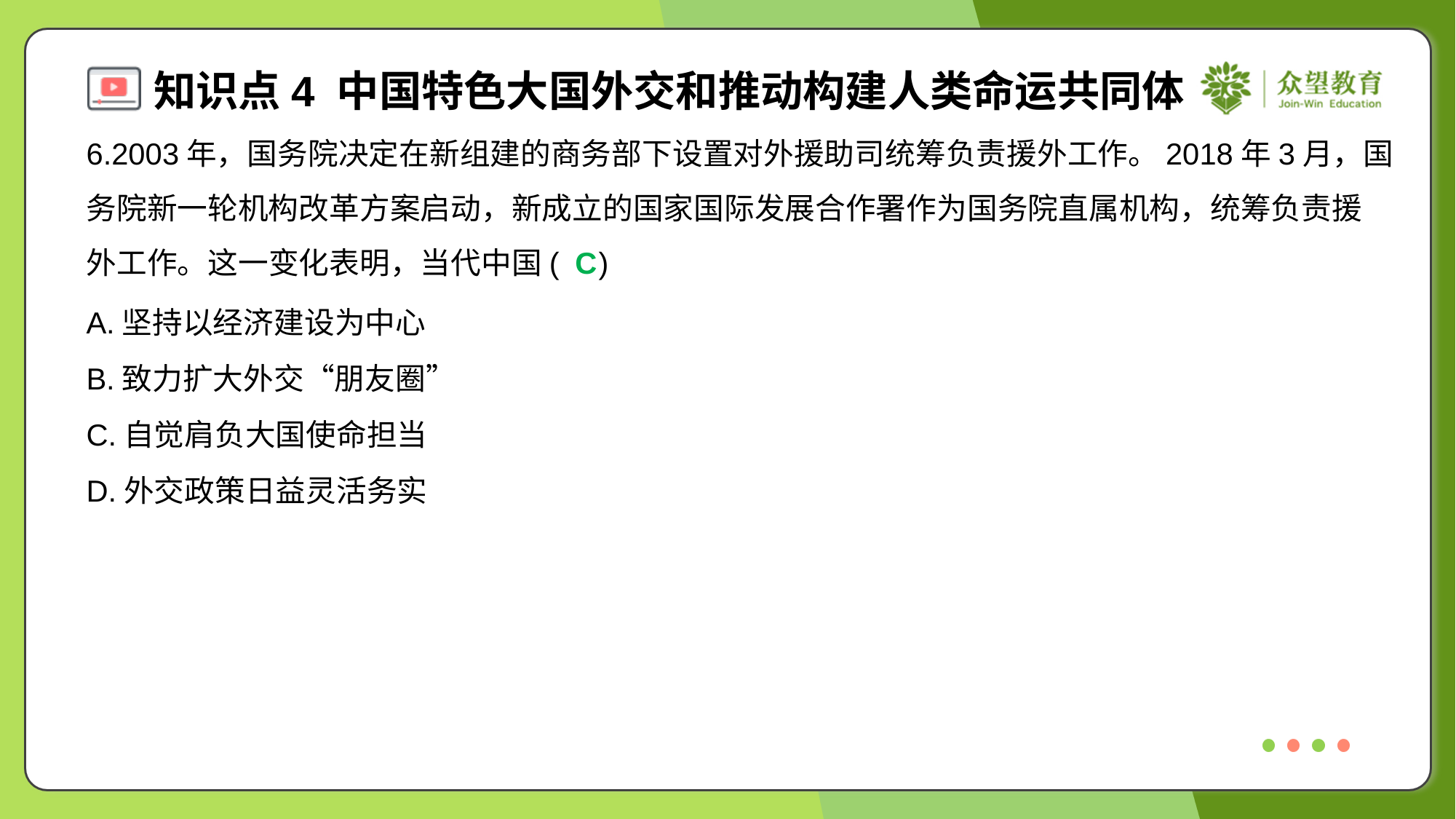

6.2003年，国务院决定在新组建的商务部下设置对外援助司统筹负责援外工作。2018年3月，国
务院新一轮机构改革方案启动，新成立的国家国际发展合作署作为国务院直属机构，统筹负责援
外工作。这一变化表明，当代中国(     )
C
A.坚持以经济建设为中心
B.致力扩大外交“朋友圈”
C.自觉肩负大国使命担当
D.外交政策日益灵活务实